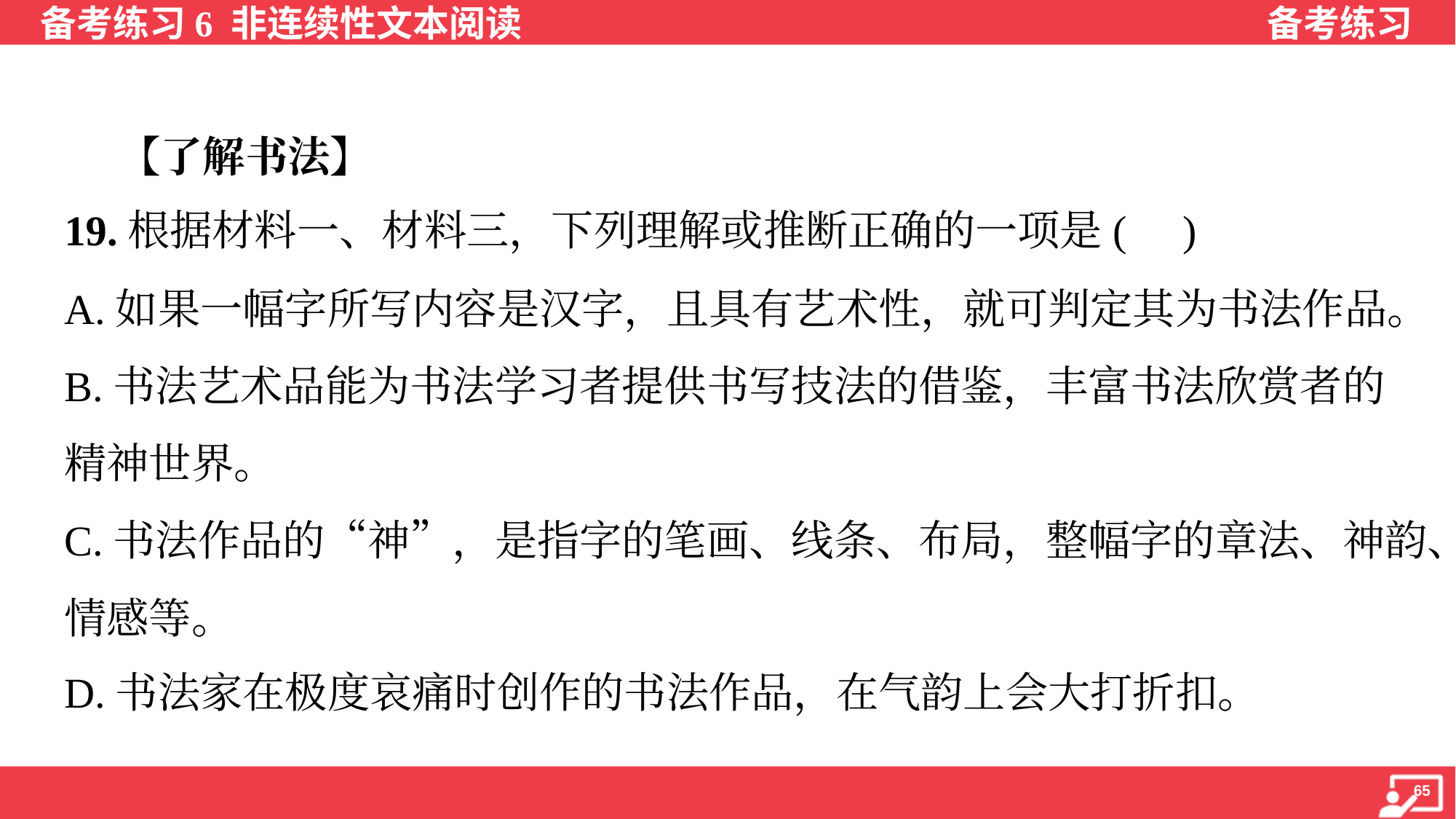

【了解书法】
19.根据材料一、材料三，下列理解或推断正确的一项是(     )
A.如果一幅字所写内容是汉字，且具有艺术性，就可判定其为书法作品。
B.书法艺术品能为书法学习者提供书写技法的借鉴，丰富书法欣赏者的
精神世界。
C.书法作品的“神”，是指字的笔画、线条、布局，整幅字的章法、神韵、
情感等。
D.书法家在极度哀痛时创作的书法作品，在气韵上会大打折扣。